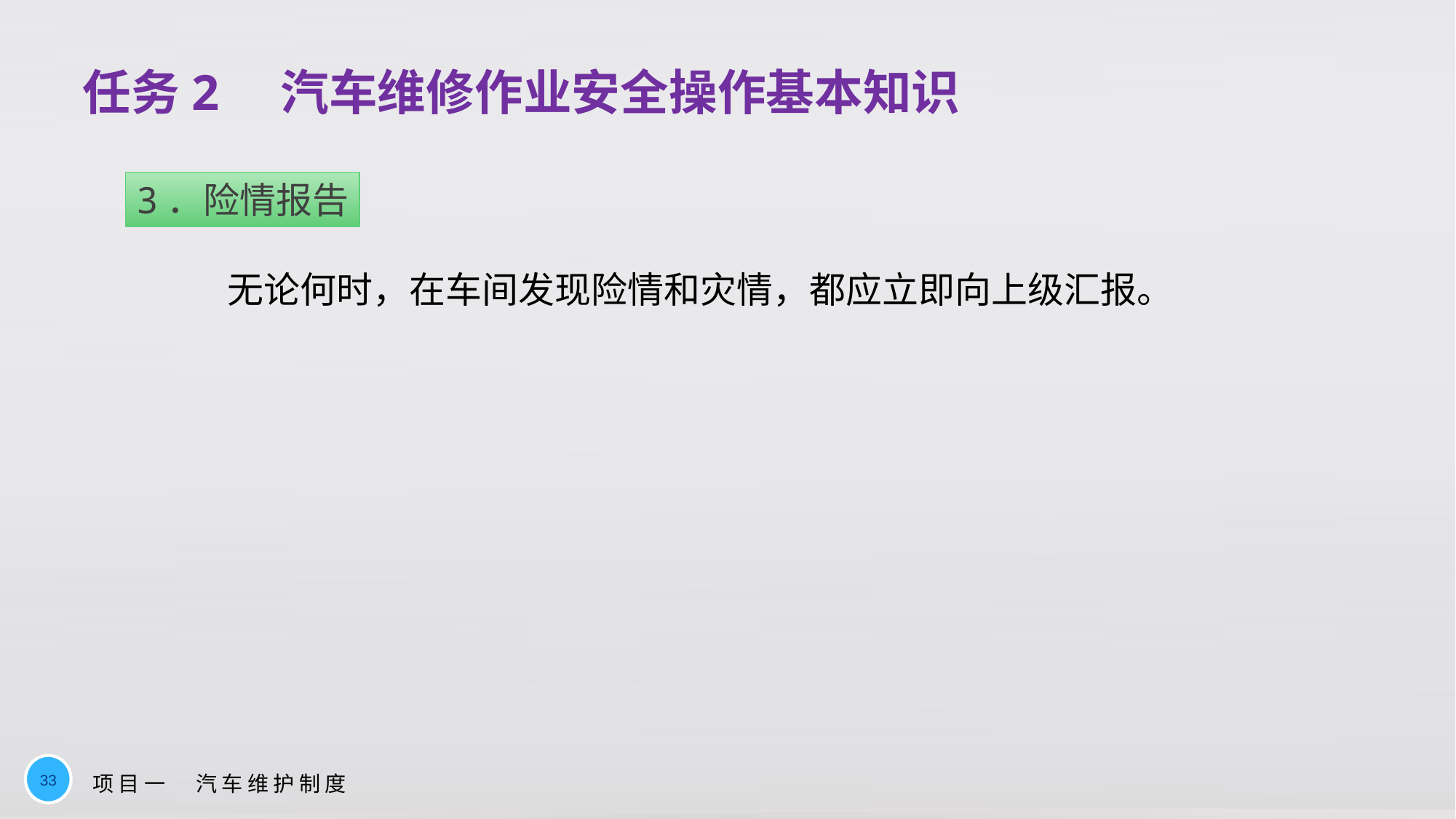

# 任务2　汽车维修作业安全操作基本知识
3．险情报告
无论何时，在车间发现险情和灾情，都应立即向上级汇报。
33